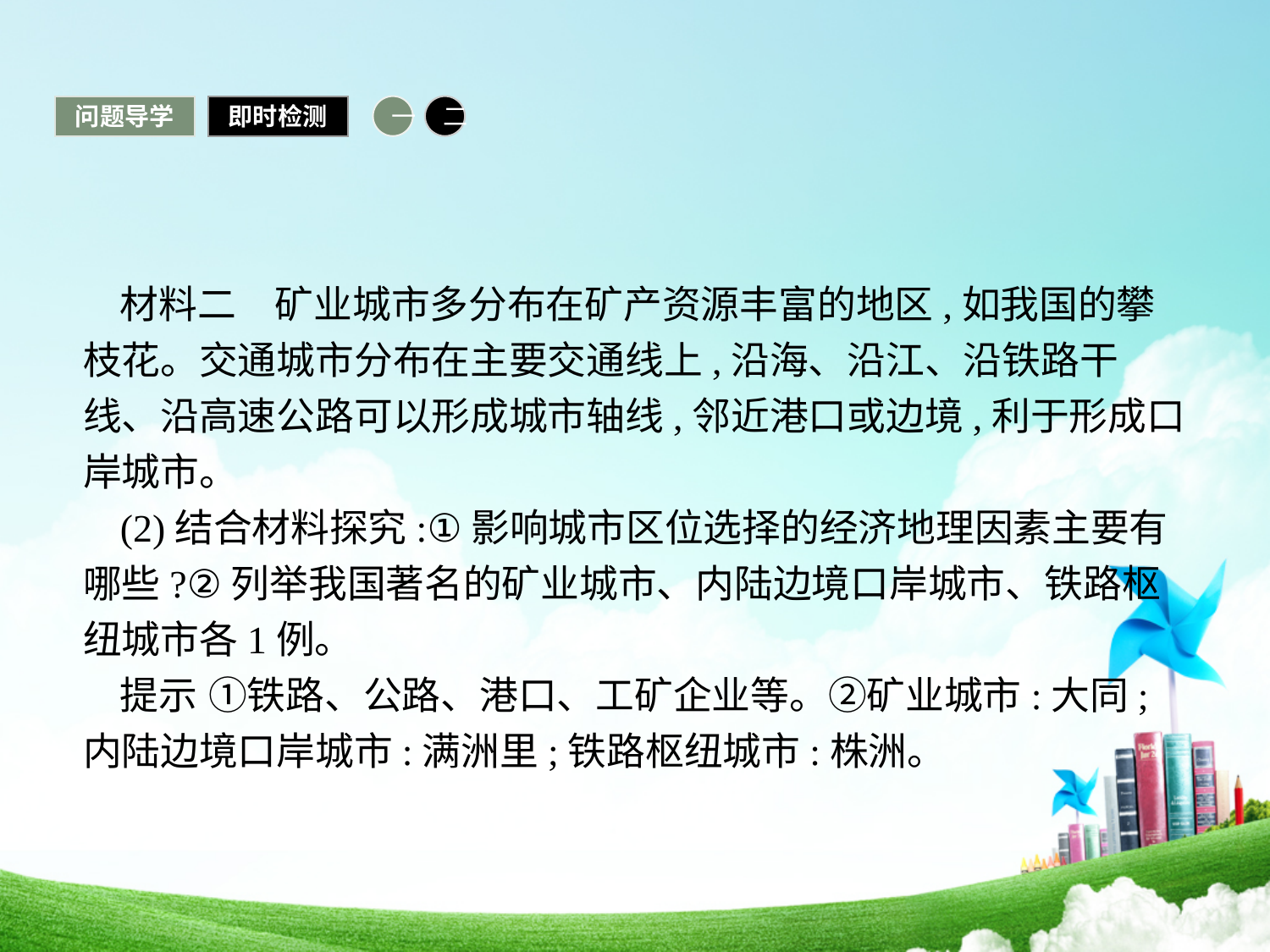

问题导学
即时检测
一
二
材料二　矿业城市多分布在矿产资源丰富的地区,如我国的攀枝花。交通城市分布在主要交通线上,沿海、沿江、沿铁路干线、沿高速公路可以形成城市轴线,邻近港口或边境,利于形成口岸城市。
(2)结合材料探究:①影响城市区位选择的经济地理因素主要有哪些?②列举我国著名的矿业城市、内陆边境口岸城市、铁路枢纽城市各1例。
提示 ①铁路、公路、港口、工矿企业等。②矿业城市:大同;内陆边境口岸城市:满洲里;铁路枢纽城市:株洲。